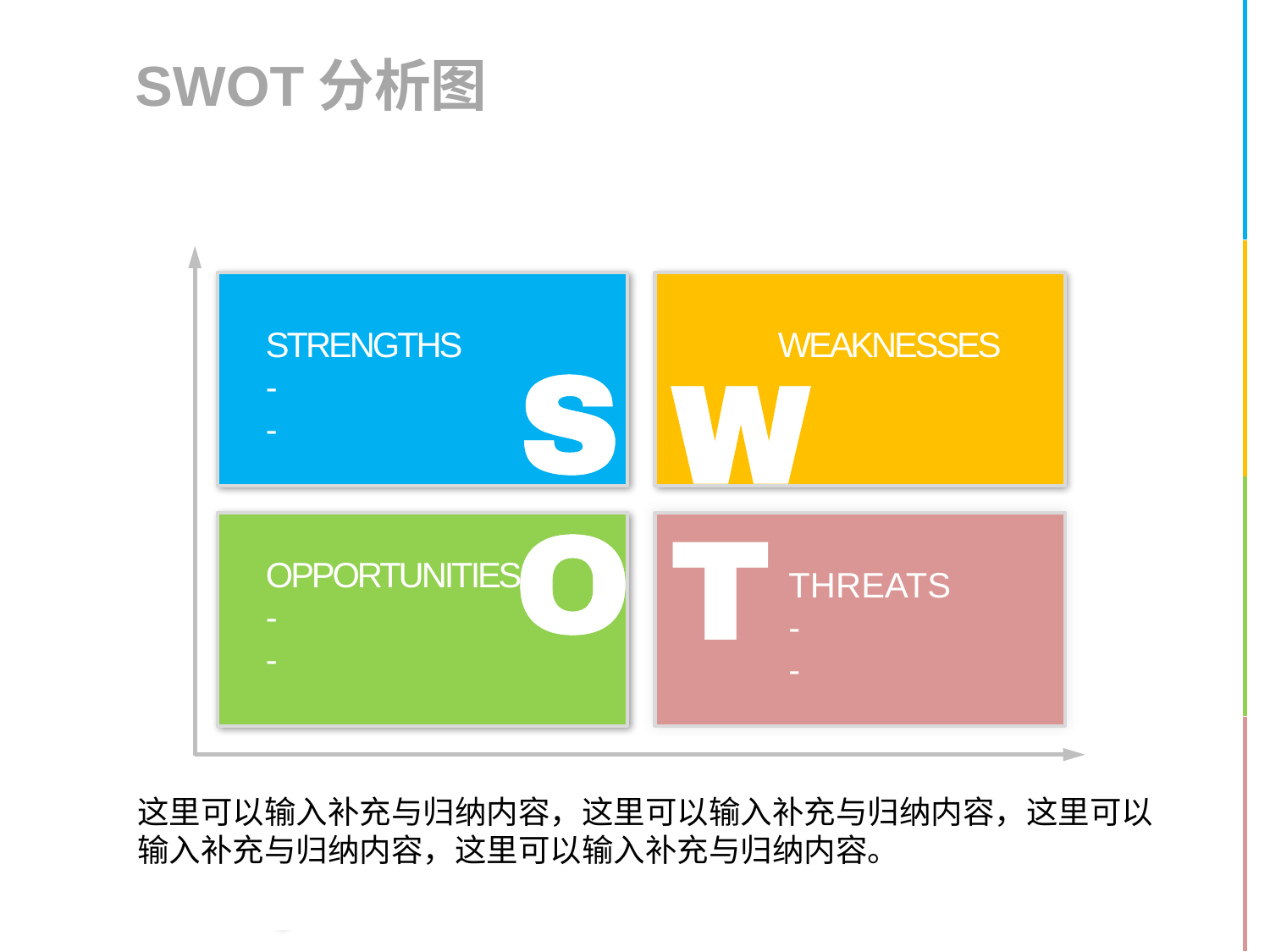

# SWOT分析图

STRENGTHS
-
-
WEAKNESSES
-
-
S
W
O
T

OPPORTUNITIES
-
-
THREATS
-
-
这里可以输入补充与归纳内容，这里可以输入补充与归纳内容，这里可以输入补充与归纳内容，这里可以输入补充与归纳内容。